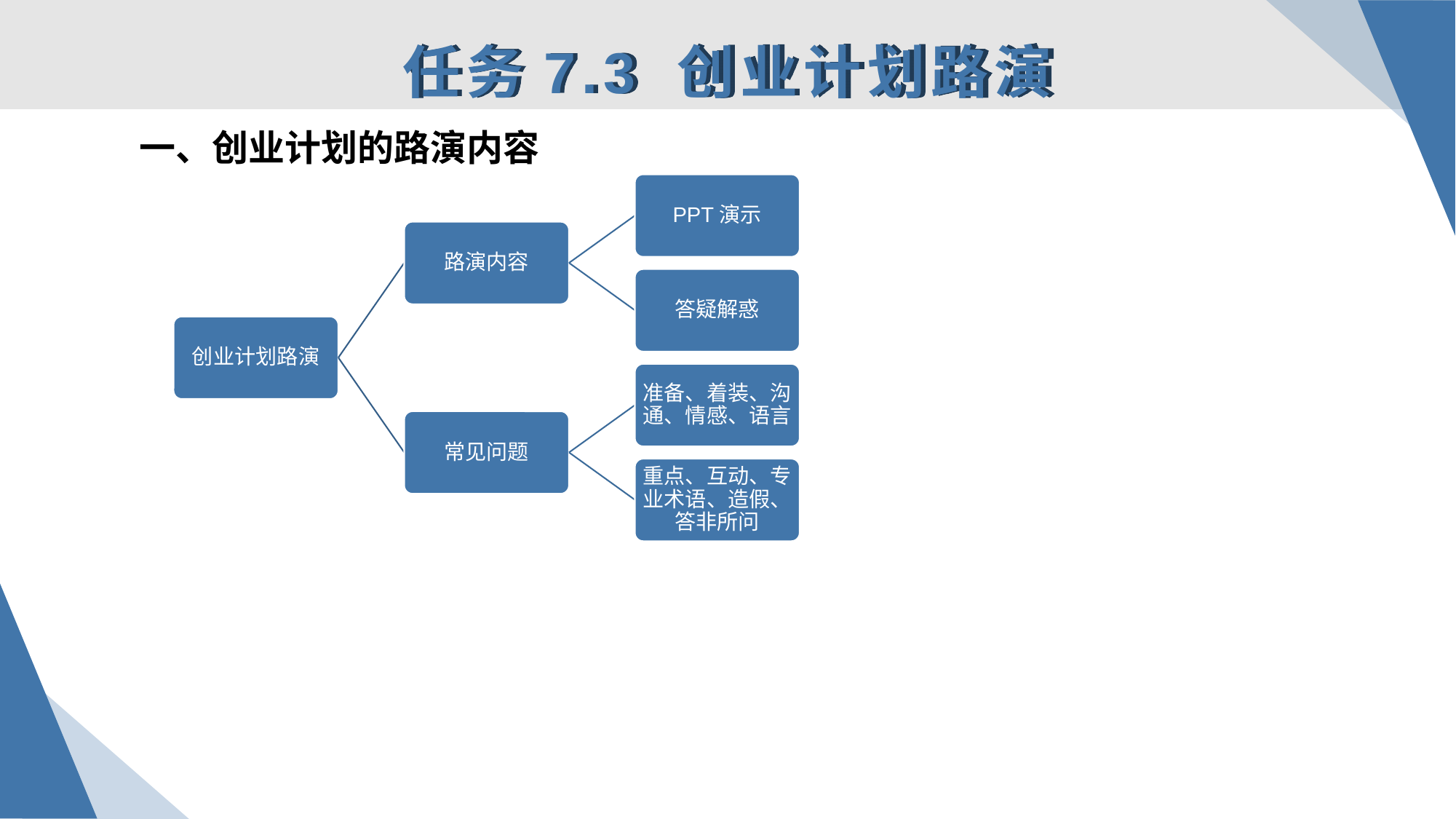

任务7.3 创业计划路演
一、创业计划的路演内容
创业计划路演

路演内容

PPT演示

答疑解惑

常见问题

准备、着装、沟通、情感、语言

重点、互动、专业术语、造假、答非所问